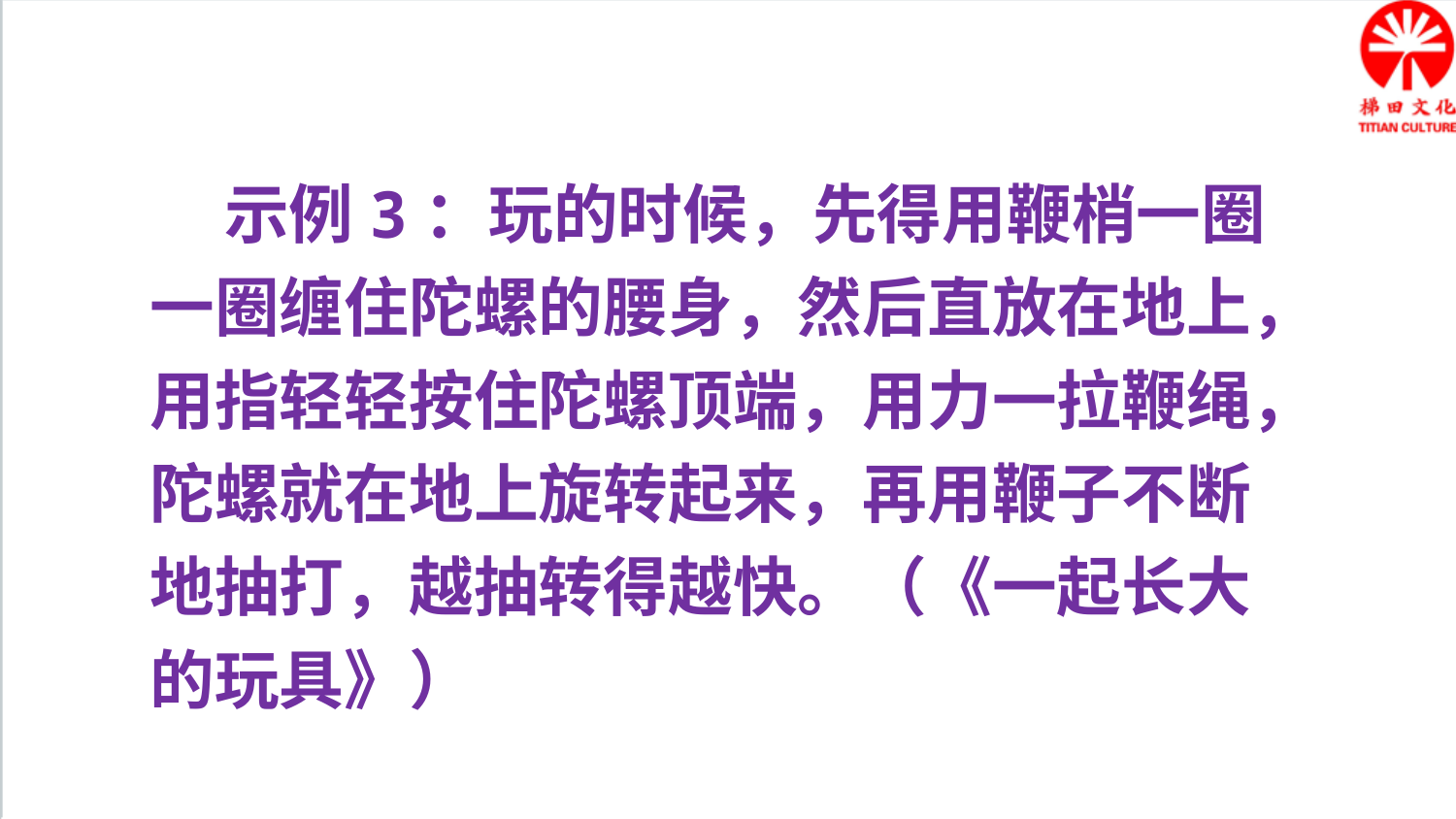

示例3：玩的时候，先得用鞭梢一圈一圈缠住陀螺的腰身，然后直放在地上，用指轻轻按住陀螺顶端，用力一拉鞭绳，陀螺就在地上旋转起来，再用鞭子不断地抽打，越抽转得越快。（《一起长大的玩具》）